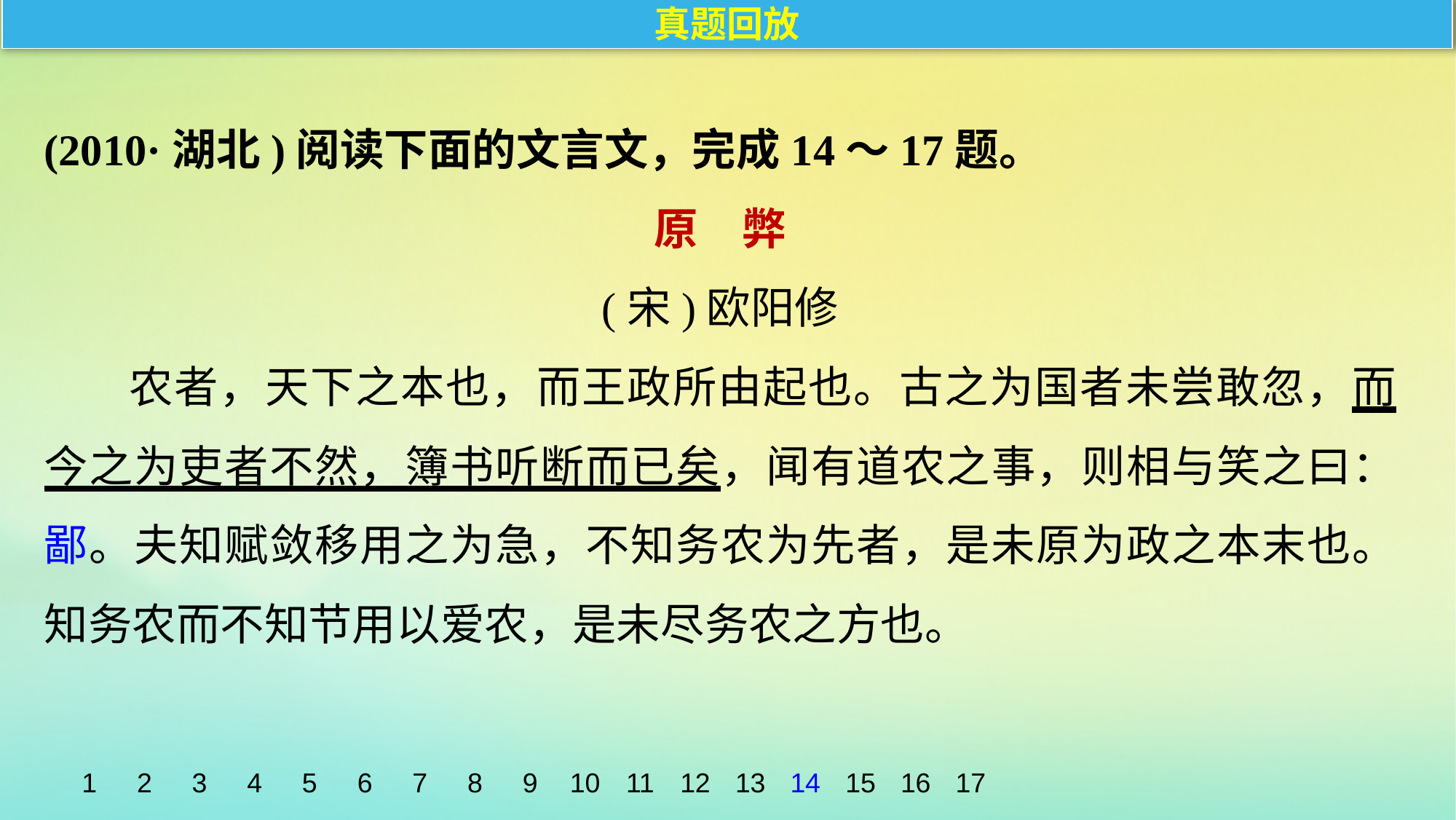

真题回放
(2010·湖北)阅读下面的文言文，完成14～17题。
原　弊
(宋)欧阳修
农者，天下之本也，而王政所由起也。古之为国者未尝敢忽，而今之为吏者不然，簿书听断而已矣，闻有道农之事，则相与笑之曰：鄙。夫知赋敛移用之为急，不知务农为先者，是未原为政之本末也。知务农而不知节用以爱农，是未尽务农之方也。
1
2
3
4
5
6
7
8
9
10
11
12
13
14
15
16
17